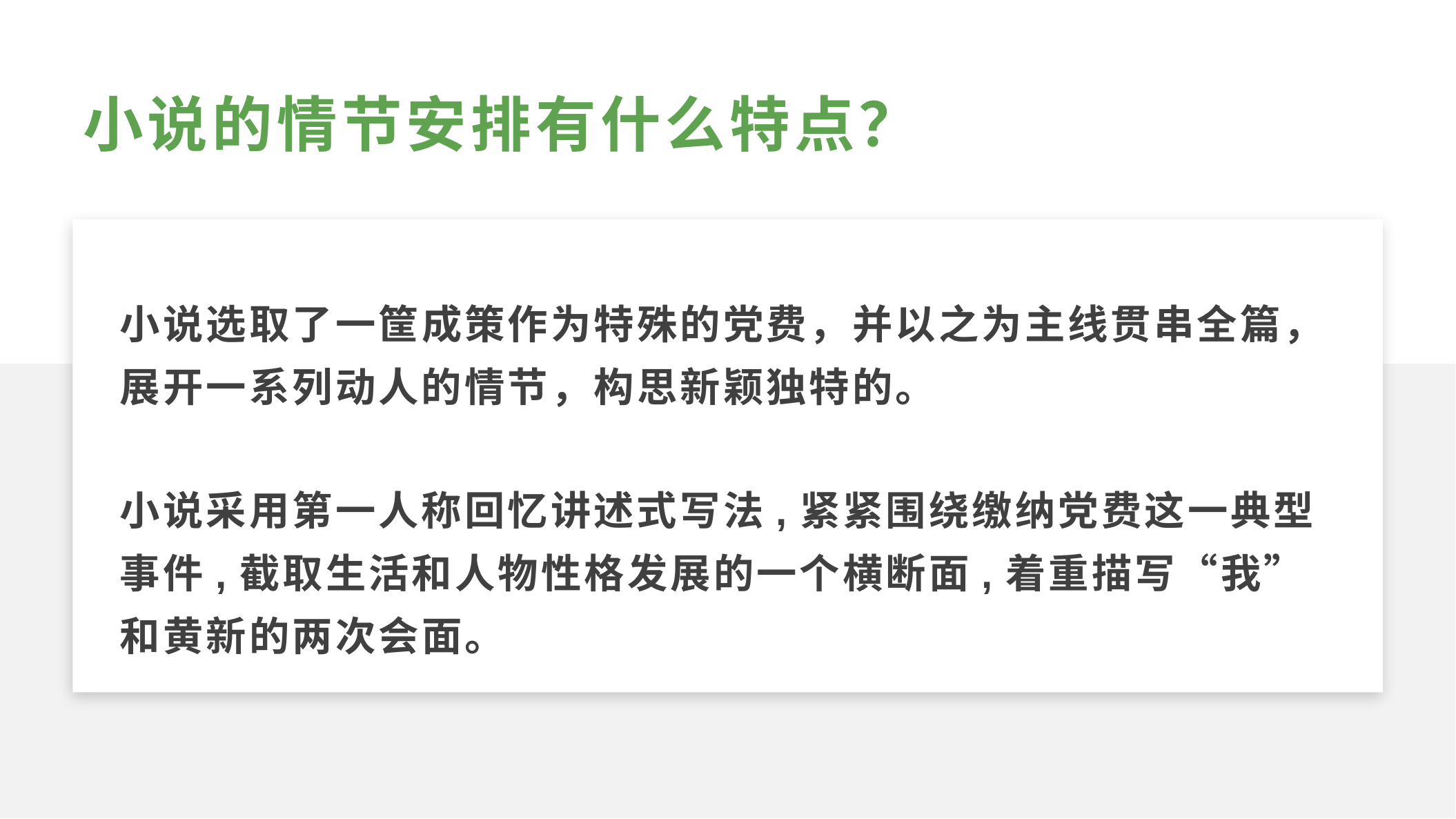

小说的情节安排有什么特点？
2
小说选取了一筐成策作为特殊的党费，并以之为主线贯串全篇，展开一系列动人的情节，构思新颖独特的。

小说采用第一人称回忆讲述式写法,紧紧围绕缴纳党费这一典型事件,截取生活和人物性格发展的一个横断面,着重描写“我”和黄新的两次会面。